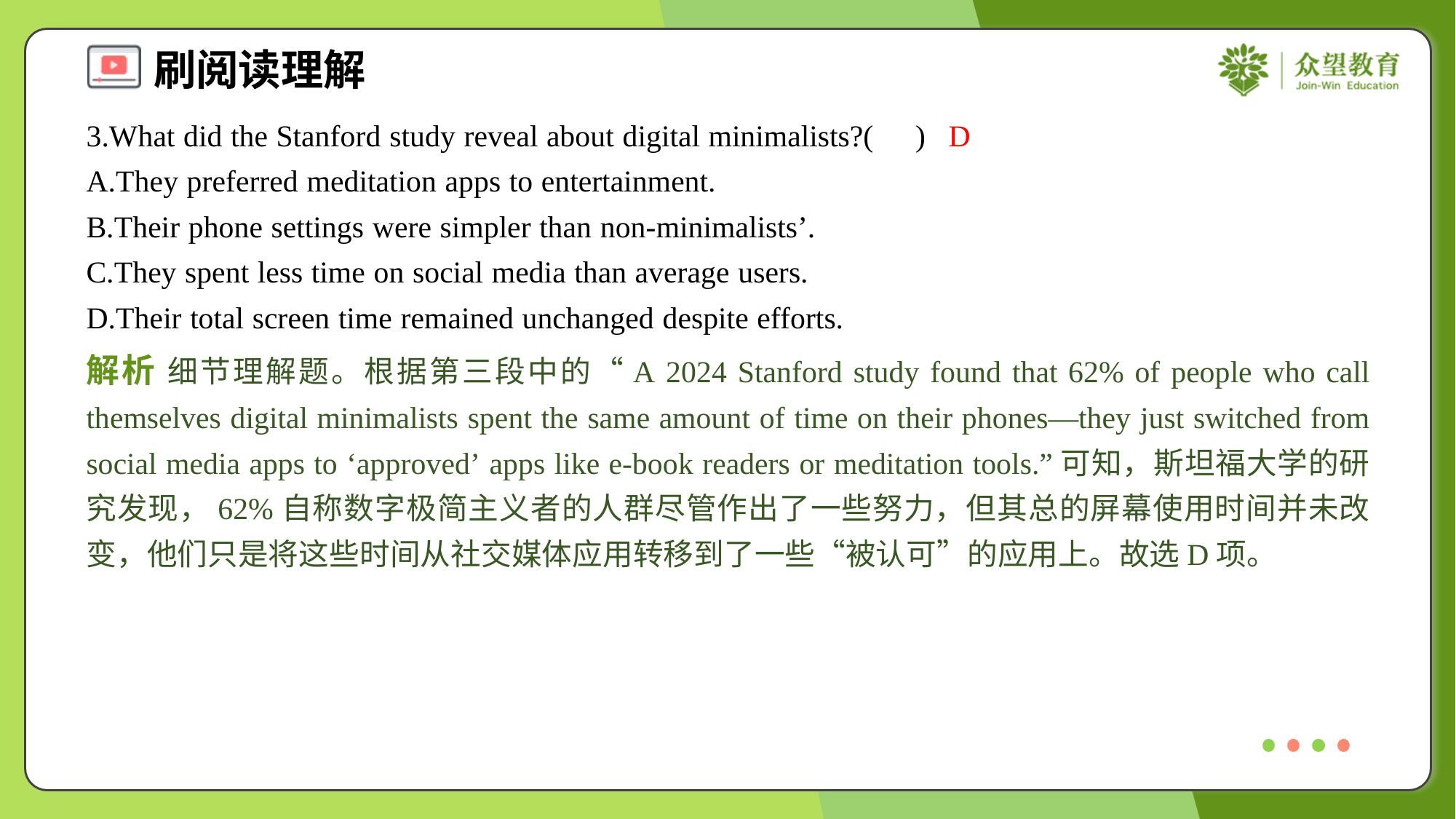

3.What did the Stanford study reveal about digital minimalists?(     )
D
A.They preferred meditation apps to entertainment.
B.Their phone settings were simpler than non-minimalists’.
C.They spent less time on social media than average users.
D.Their total screen time remained unchanged despite efforts.
解析 细节理解题。根据第三段中的“A 2024 Stanford study found that 62% of people who call themselves digital minimalists spent the same amount of time on their phones—they just switched from social media apps to ‘approved’ apps like e-book readers or meditation tools.”可知，斯坦福大学的研究发现，62%自称数字极简主义者的人群尽管作出了一些努力，但其总的屏幕使用时间并未改变，他们只是将这些时间从社交媒体应用转移到了一些“被认可”的应用上。故选D项。